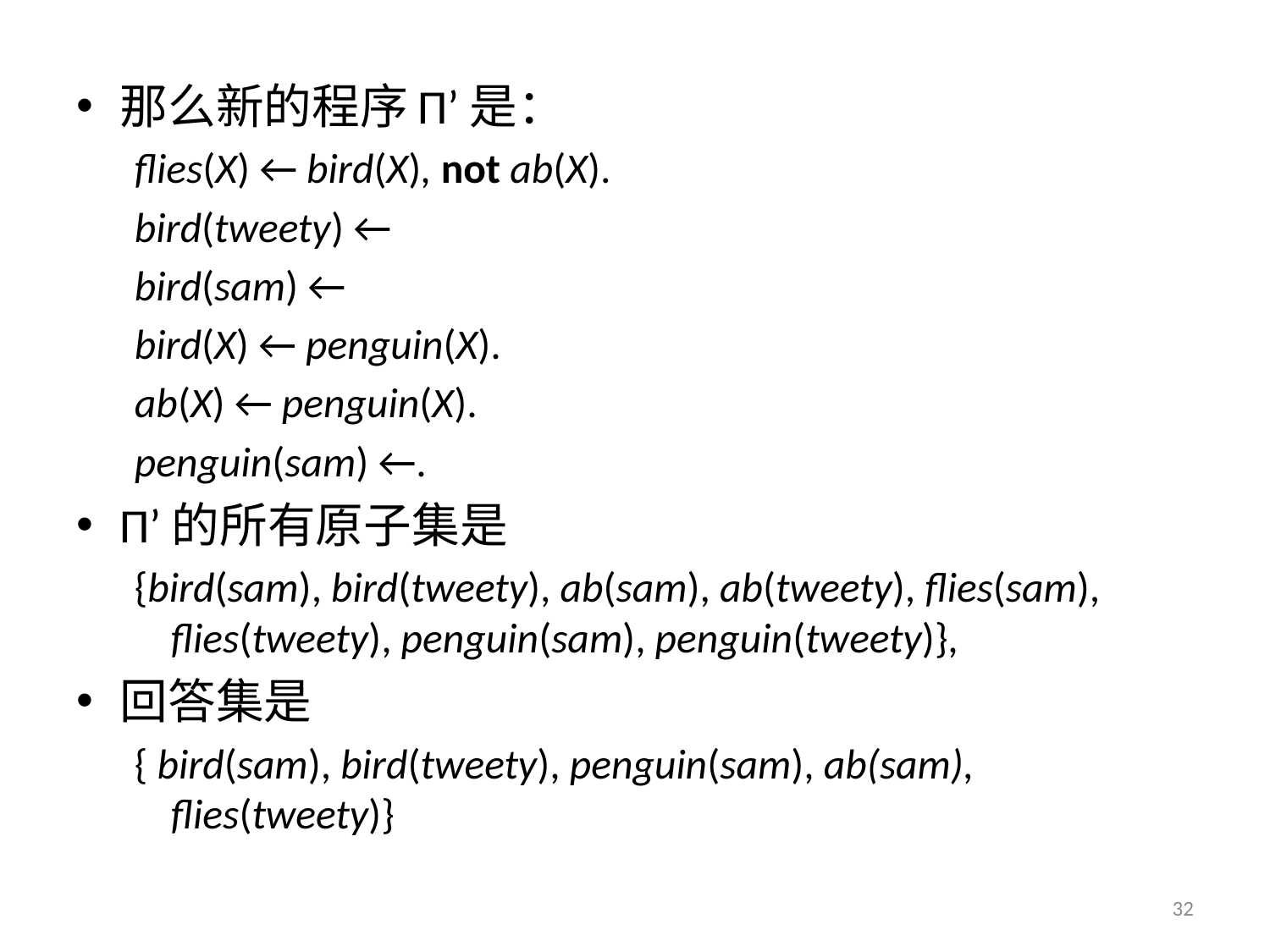

那么新的程序Π’是：
flies(X) ← bird(X), not ab(X).
bird(tweety) ←
bird(sam) ←
bird(X) ← penguin(X).
ab(X) ← penguin(X).
penguin(sam) ←.
Π’的所有原子集是
{bird(sam), bird(tweety), ab(sam), ab(tweety), flies(sam), flies(tweety), penguin(sam), penguin(tweety)},
回答集是
{ bird(sam), bird(tweety), penguin(sam), ab(sam), flies(tweety)}

32